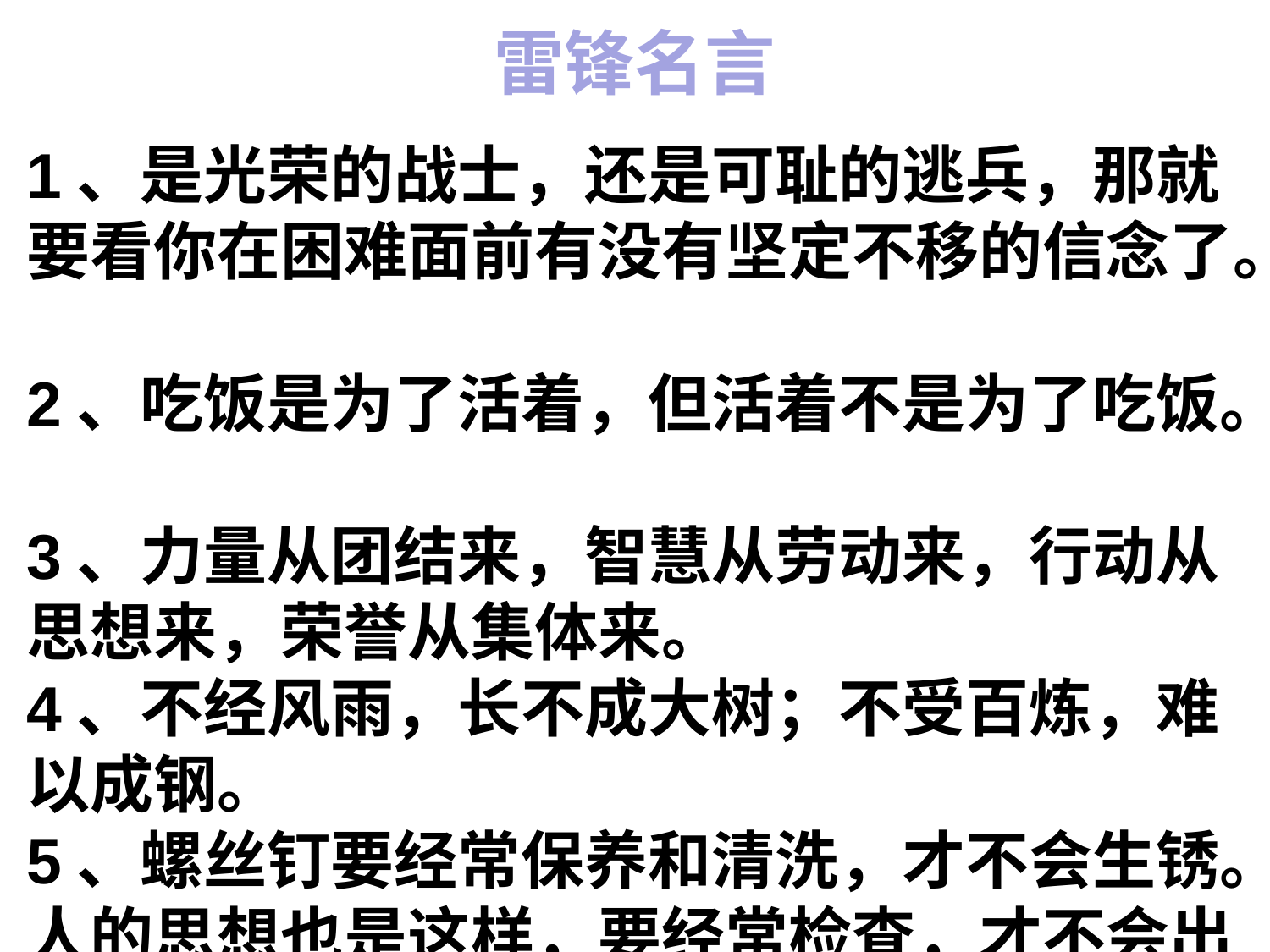

雷锋名言
1、是光荣的战士，还是可耻的逃兵，那就要看你在困难面前有没有坚定不移的信念了。
2、吃饭是为了活着，但活着不是为了吃饭。
3、力量从团结来，智慧从劳动来，行动从思想来，荣誉从集体来。
4、不经风雨，长不成大树；不受百炼，难以成钢。
5、螺丝钉要经常保养和清洗，才不会生锈。人的思想也是这样，要经常检查，才不会出毛病。